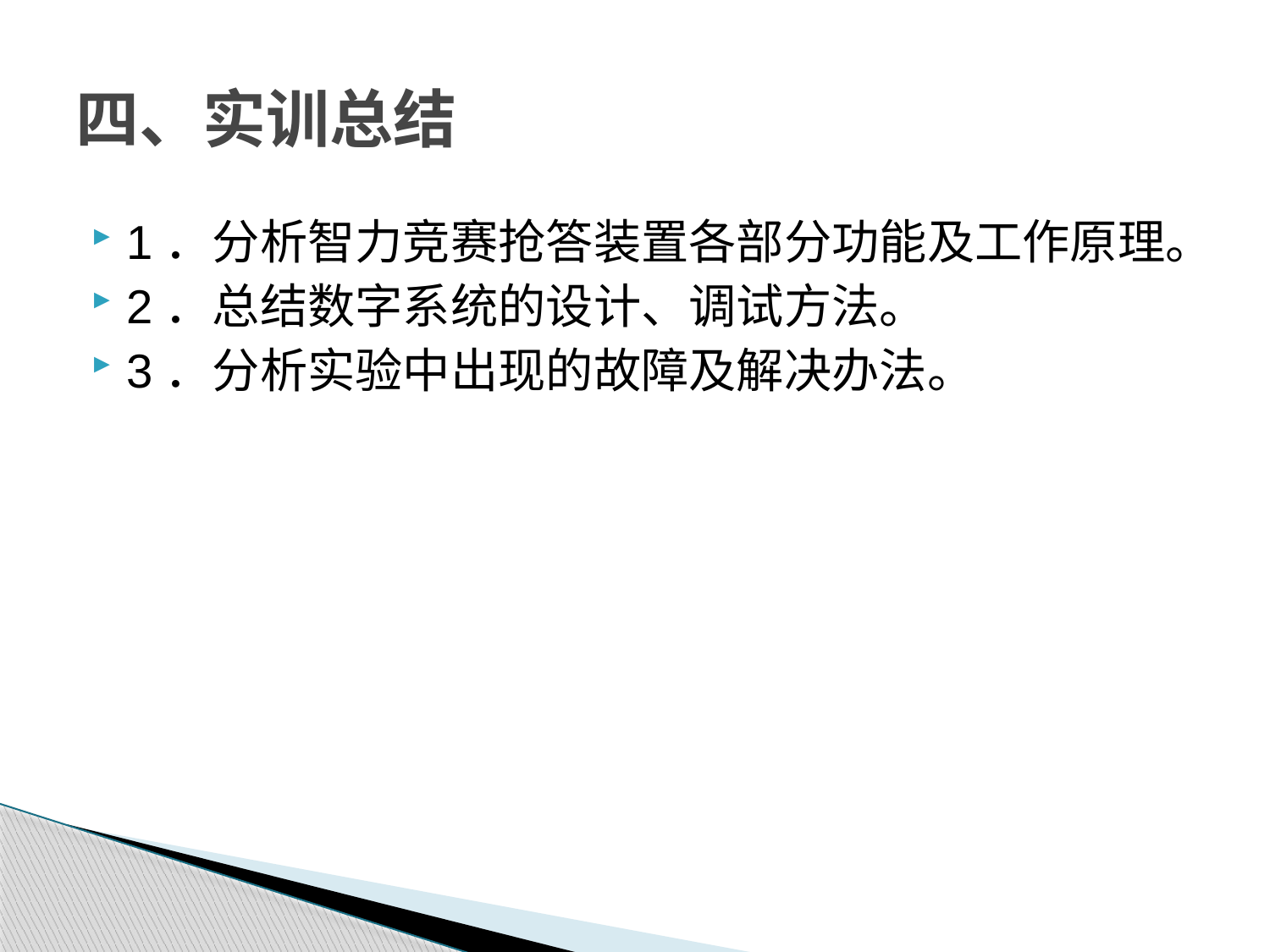

# 四、实训总结
1．分析智力竞赛抢答装置各部分功能及工作原理。
2．总结数字系统的设计、调试方法。
3．分析实验中出现的故障及解决办法。